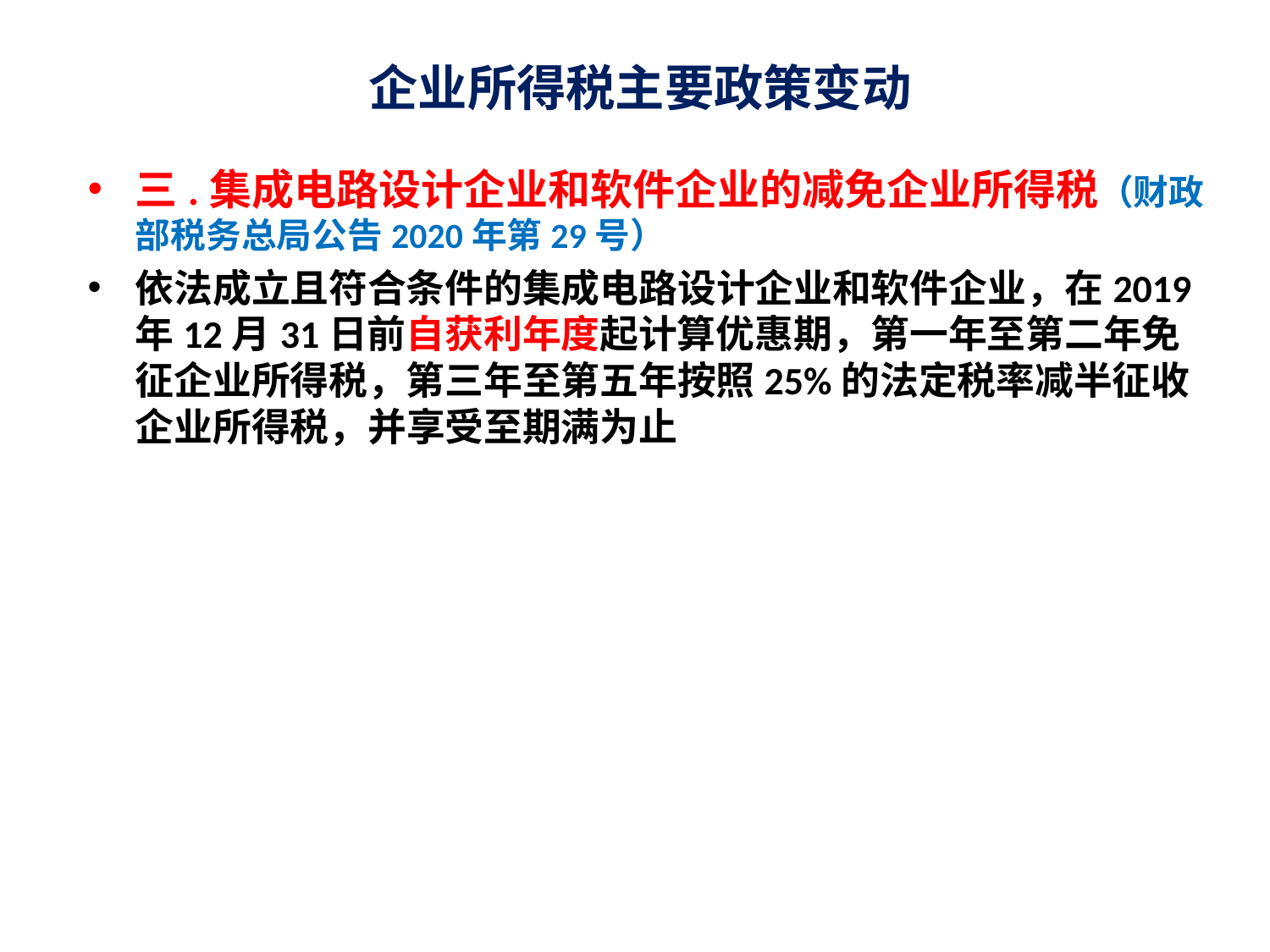

# 企业所得税主要政策变动
三.集成电路设计企业和软件企业的减免企业所得税（财政部税务总局公告2020年第29号）
依法成立且符合条件的集成电路设计企业和软件企业，在2019年12月31日前自获利年度起计算优惠期，第一年至第二年免征企业所得税，第三年至第五年按照25%的法定税率减半征收企业所得税，并享受至期满为止